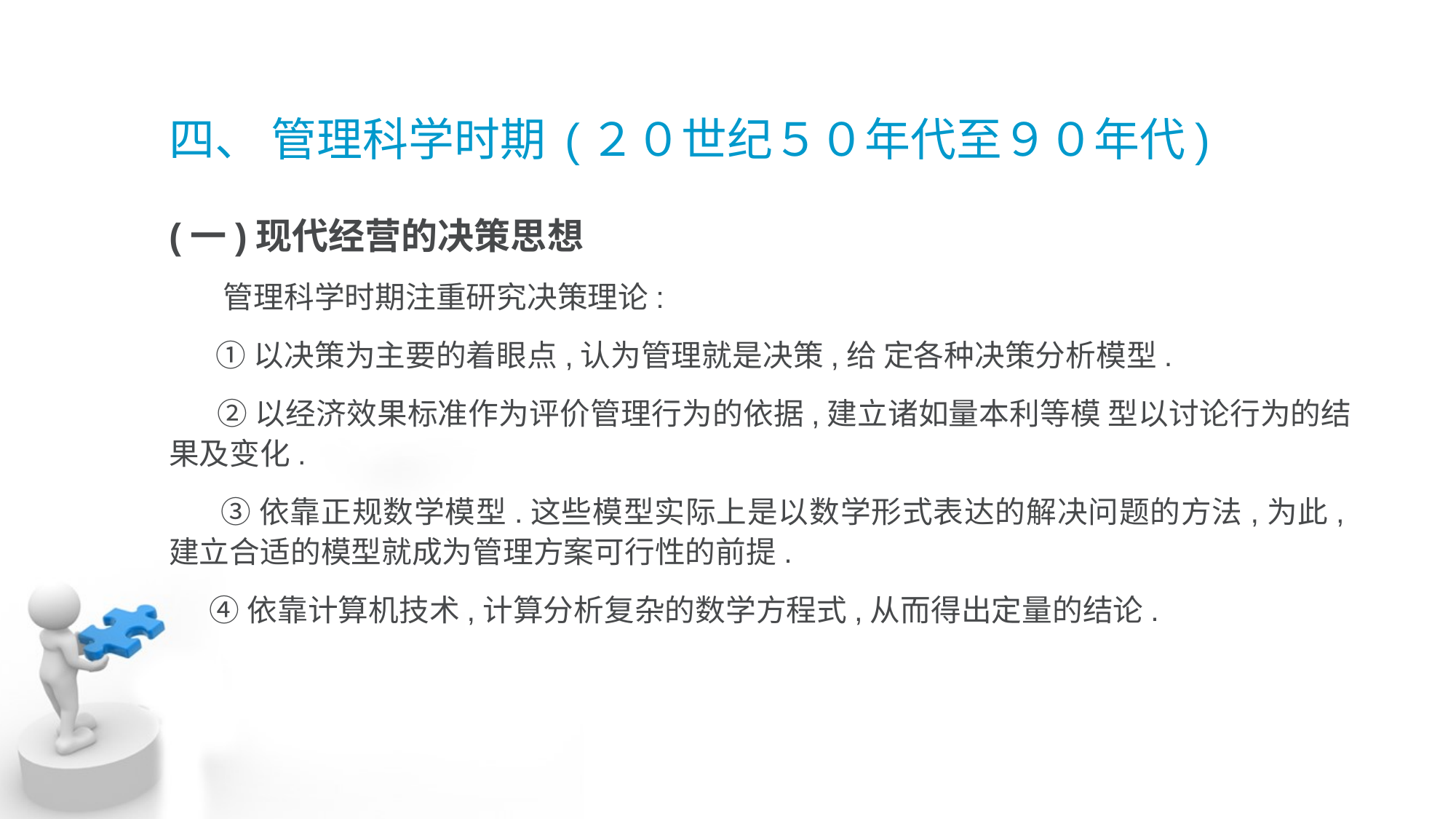

# 四、 管理科学时期 (２０世纪５０年代至９０年代)
(一)现代经营的决策思想
       管理科学时期注重研究决策理论:
       ①以决策为主要的着眼点,认为管理就是决策,给 定各种决策分析模型.
       ②以经济效果标准作为评价管理行为的依据,建立诸如量本利等模 型以讨论行为的结果及变化.
       ③依靠正规数学模型.这些模型实际上是以数学形式表达的解决问题的方法,为此,建立合适的模型就成为管理方案可行性的前提.
      ④依靠计算机技术,计算分析复杂的数学方程式,从而得出定量的结论.